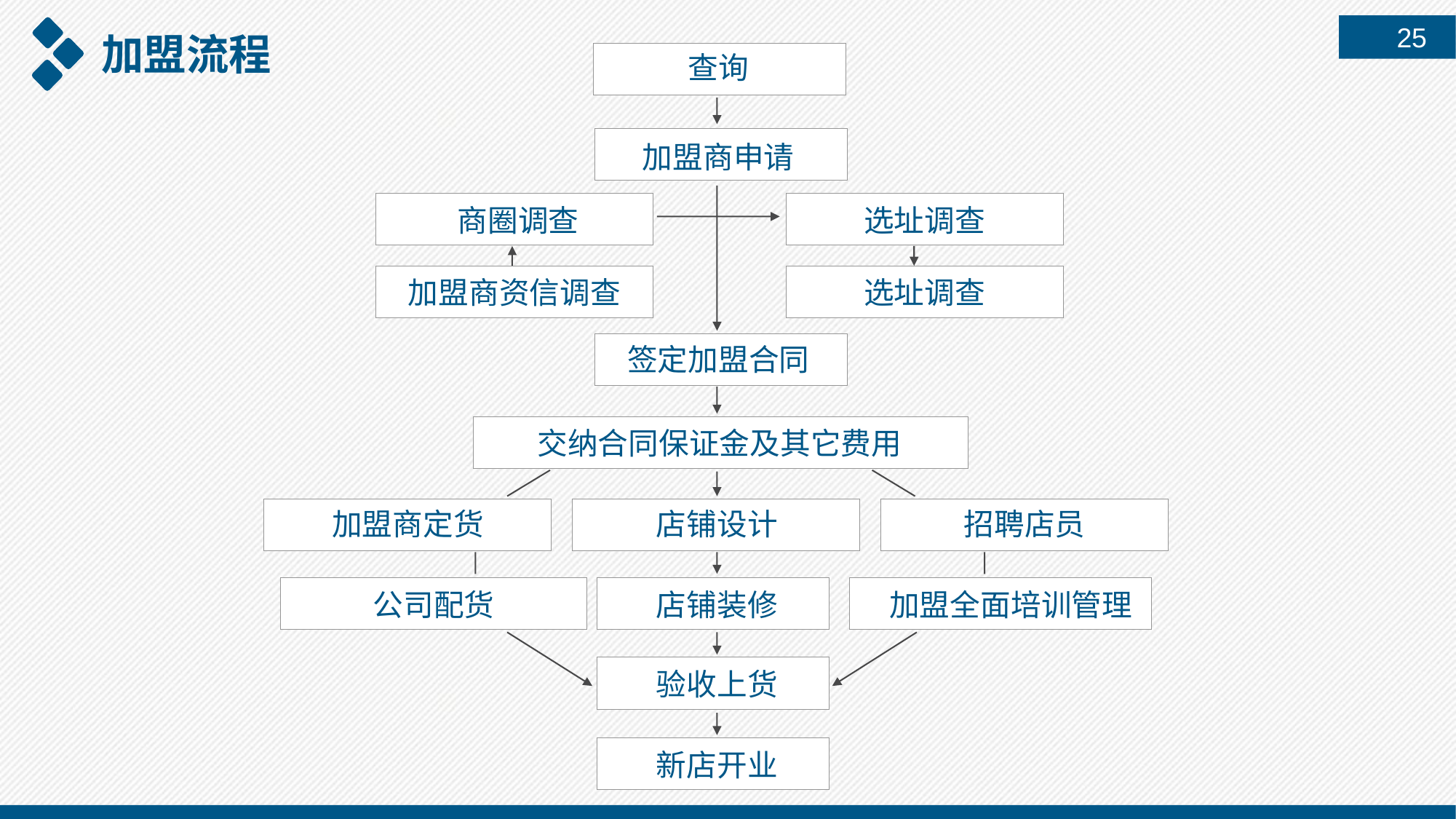

25

加盟流程

查询

加盟商申请

商圈调查

选址调查

加盟商资信调查

选址调查

签定加盟合同

交纳合同保证金及其它费用

加盟商定货

店铺设计

招聘店员

公司配货

店铺装修

加盟全面培训管理

验收上货

新店开业